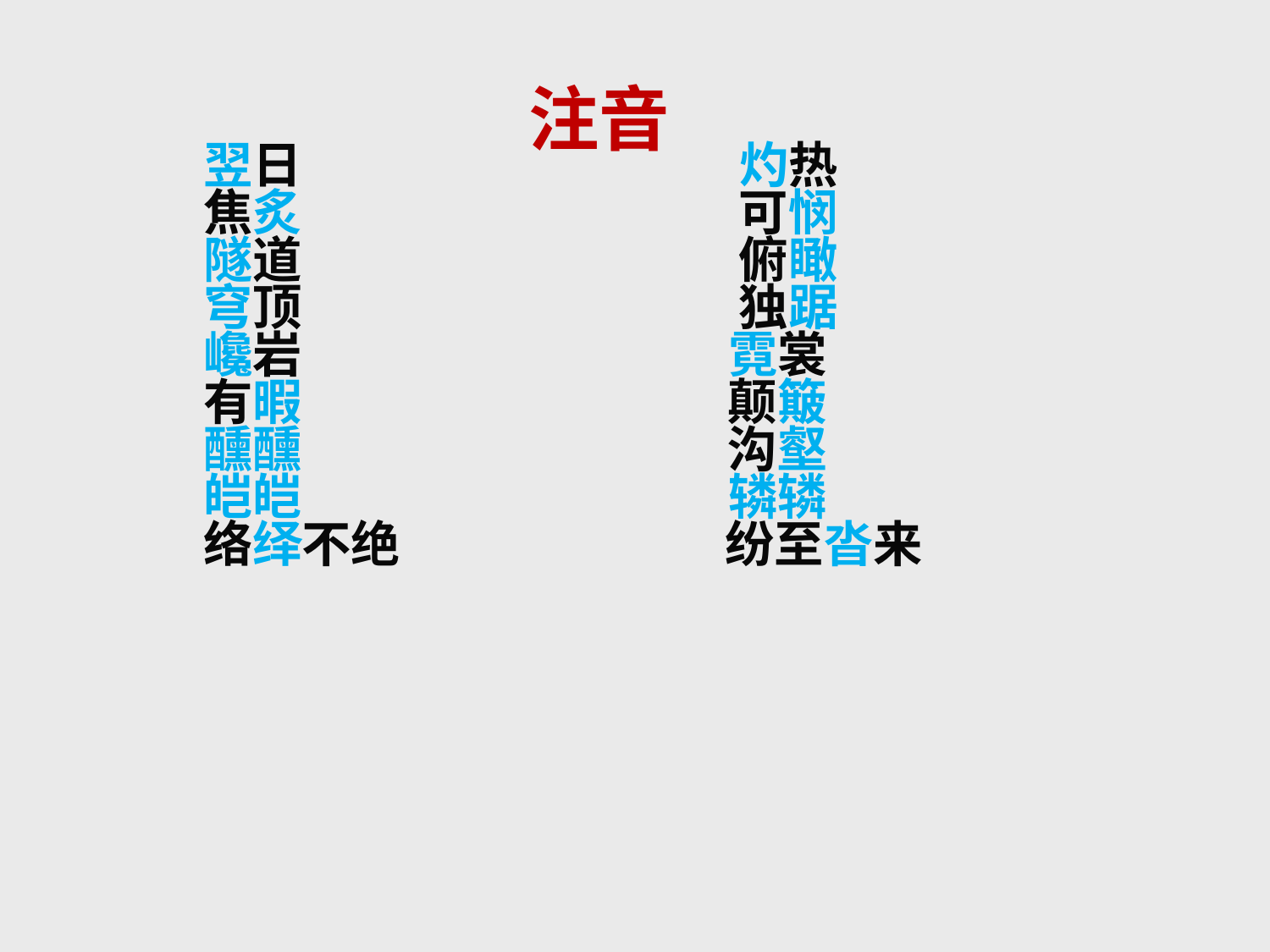

注音
翌日                                       灼热
焦炙                                       可悯
隧道                                       俯瞰
穹顶                                       独踞
巉岩                                      霓裳
有暇                                      颠簸
醺醺                                      沟壑
皑皑                                      辚辚
络绎不绝                             纷至沓来